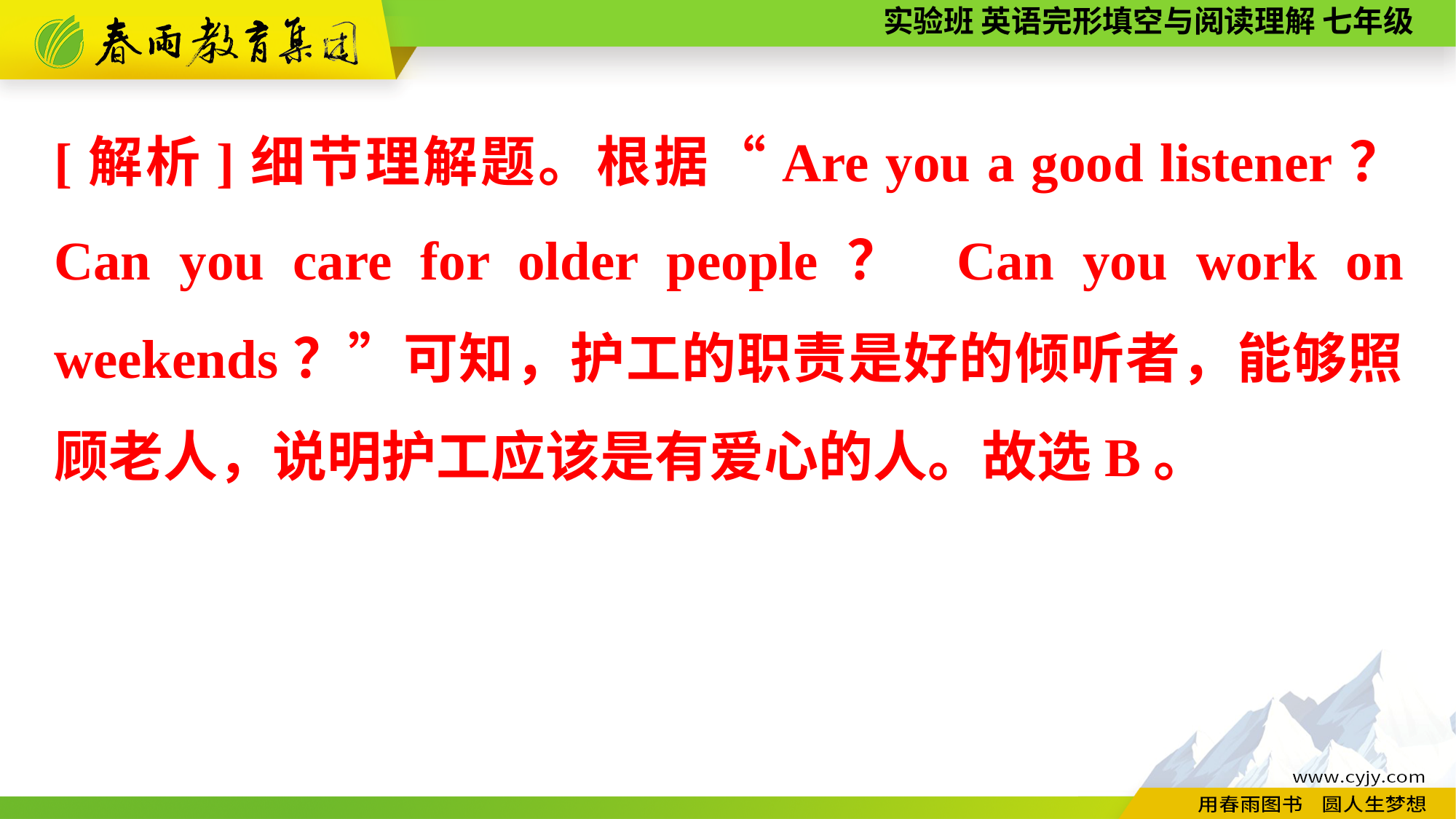

[解析]细节理解题。根据“Are you a good listener？ Can you care for older people？ Can you work on weekends？”可知，护工的职责是好的倾听者，能够照顾老人，说明护工应该是有爱心的人。故选B。